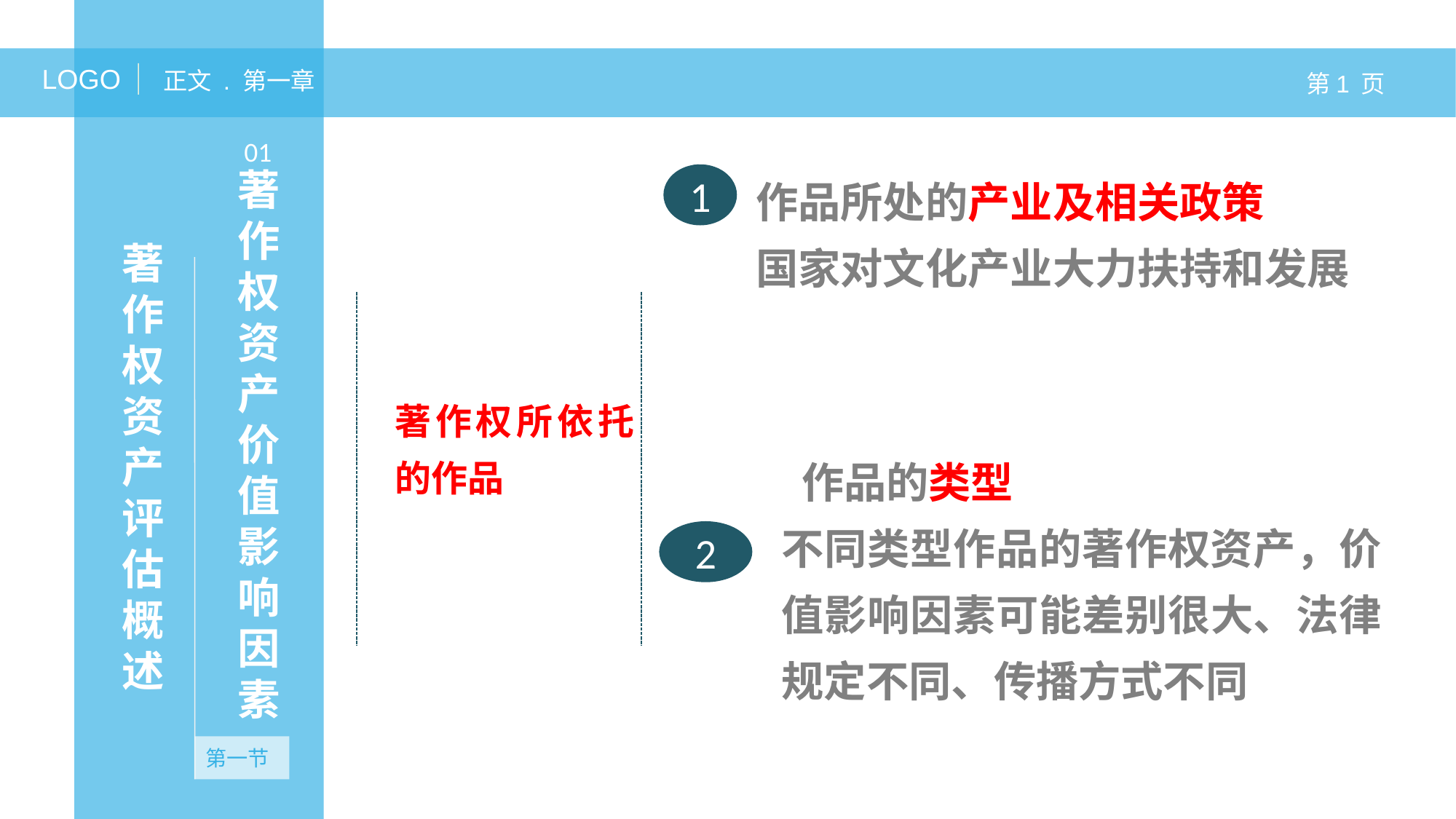

LOGO
正文 . 第一章

第1 页
01
作品所处的产业及相关政策
国家对文化产业大力扶持和发展
著作权资产价值影响因素
1

著作权资产评估概述

著作权所依托的作品
 作品的类型
不同类型作品的著作权资产，价值影响因素可能差别很大、法律规定不同、传播方式不同
2
第一节